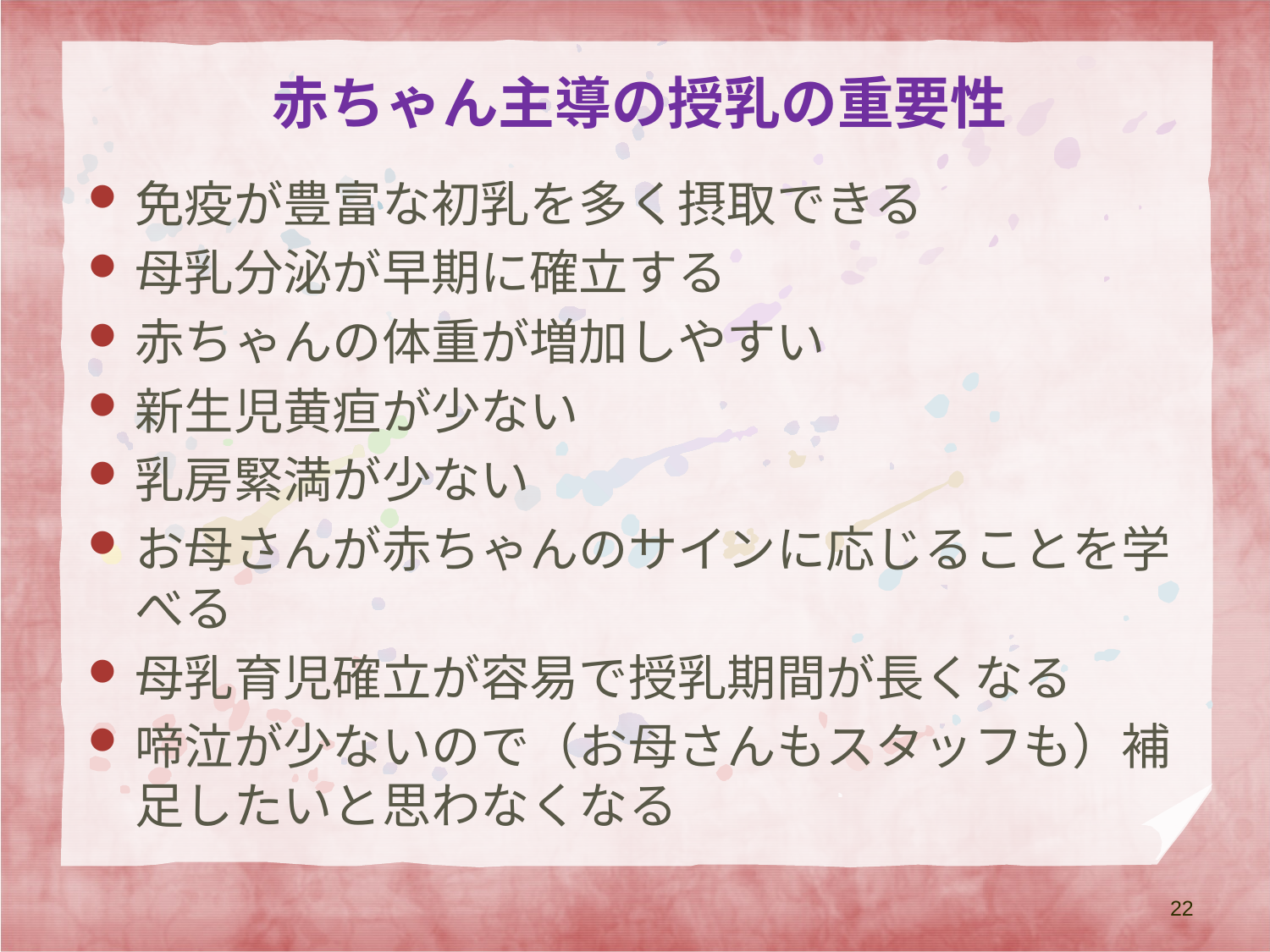

# 赤ちゃん主導の授乳の重要性
免疫が豊富な初乳を多く摂取できる
母乳分泌が早期に確立する
赤ちゃんの体重が増加しやすい
新生児黄疸が少ない
乳房緊満が少ない
お母さんが赤ちゃんのサインに応じることを学べる
母乳育児確立が容易で授乳期間が長くなる
啼泣が少ないので（お母さんもスタッフも）補足したいと思わなくなる
22